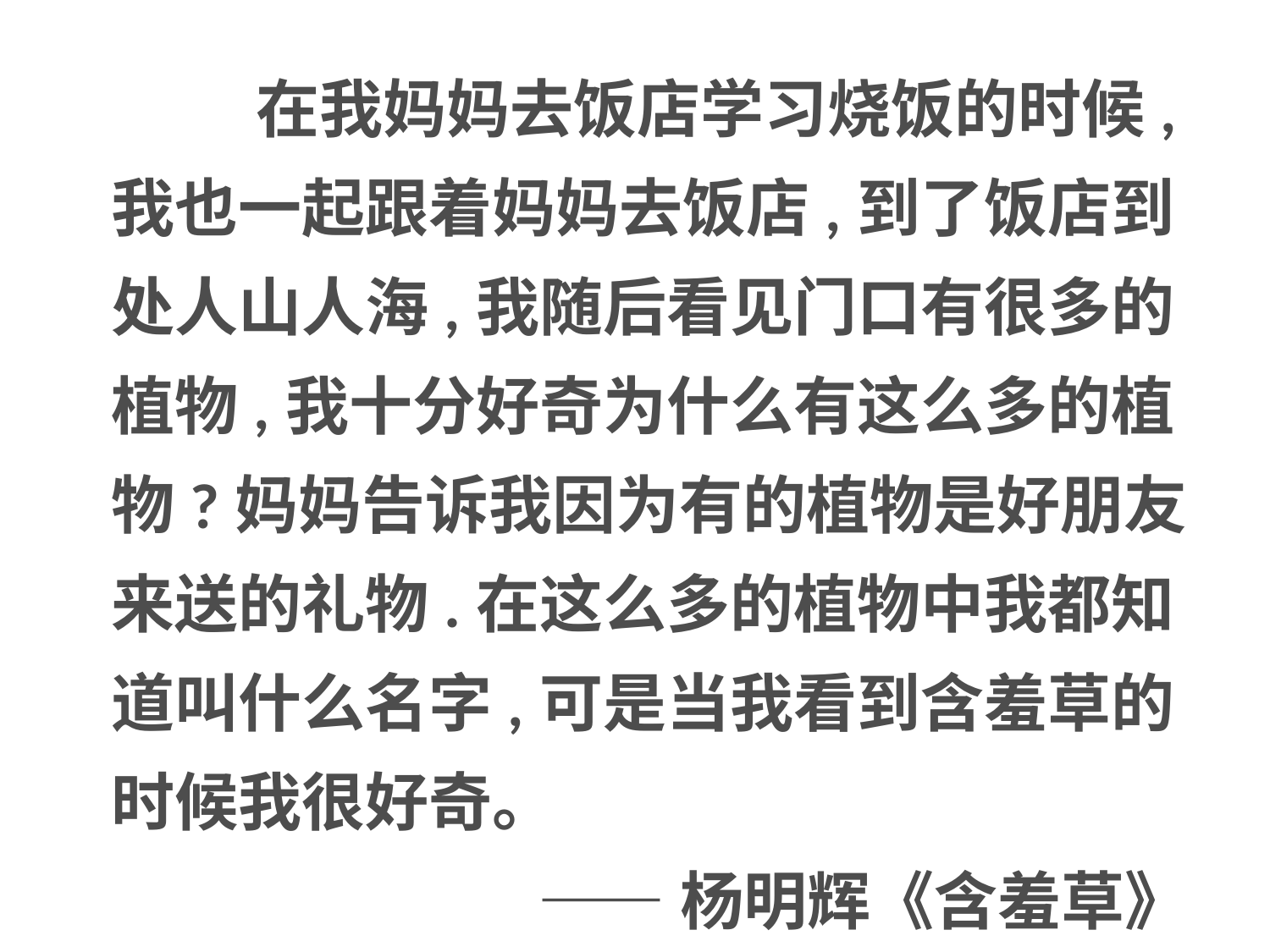

在我妈妈去饭店学习烧饭的时候,我也一起跟着妈妈去饭店,到了饭店到处人山人海,我随后看见门口有很多的植物,我十分好奇为什么有这么多的植物?妈妈告诉我因为有的植物是好朋友来送的礼物.在这么多的植物中我都知道叫什么名字,可是当我看到含羞草的时候我很好奇。
   ——杨明辉《含羞草》